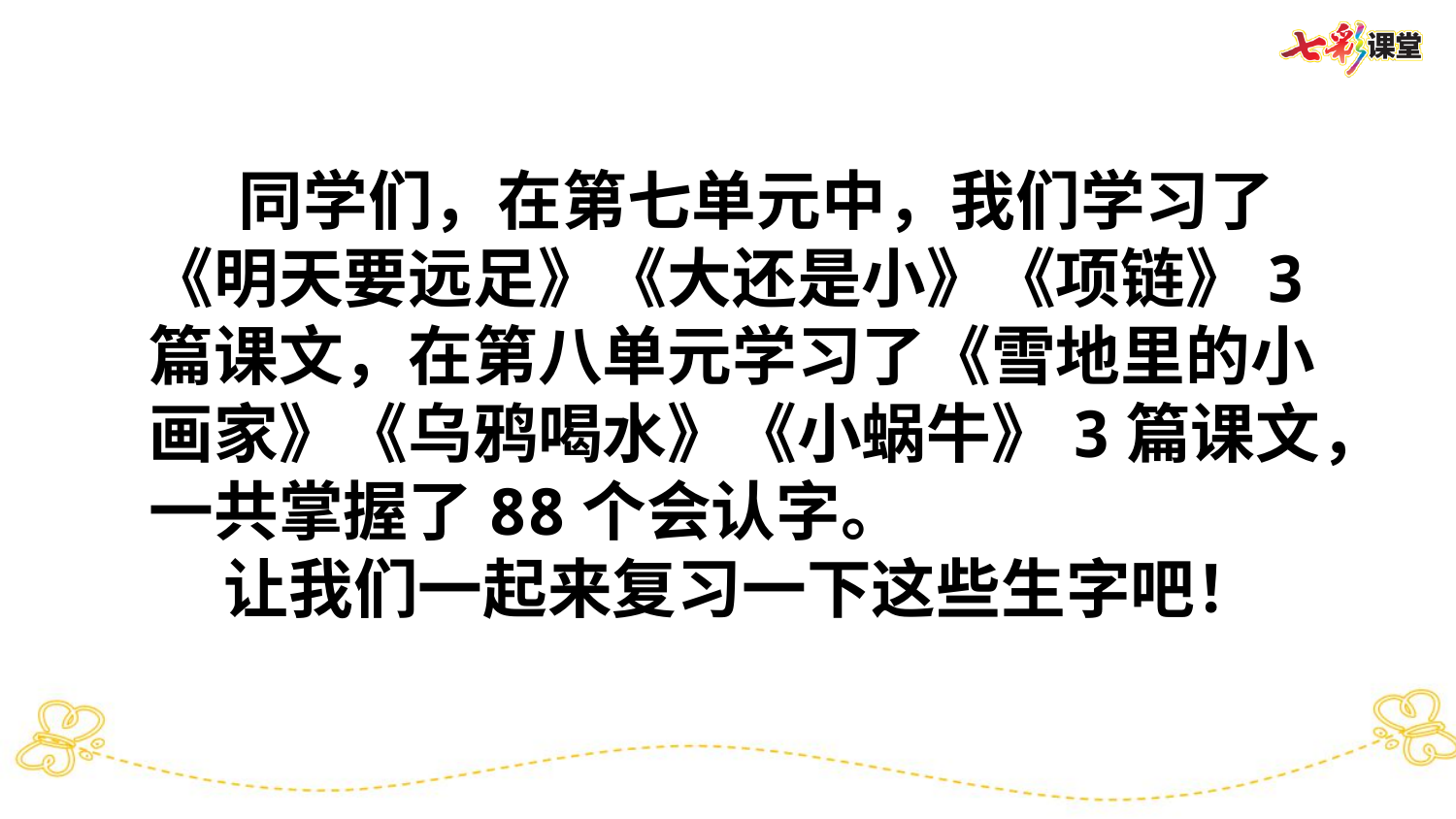

同学们，在第七单元中，我们学习了《明天要远足》《大还是小》《项链》3篇课文，在第八单元学习了《雪地里的小画家》《乌鸦喝水》《小蜗牛》3篇课文，一共掌握了88个会认字。
    让我们一起来复习一下这些生字吧！